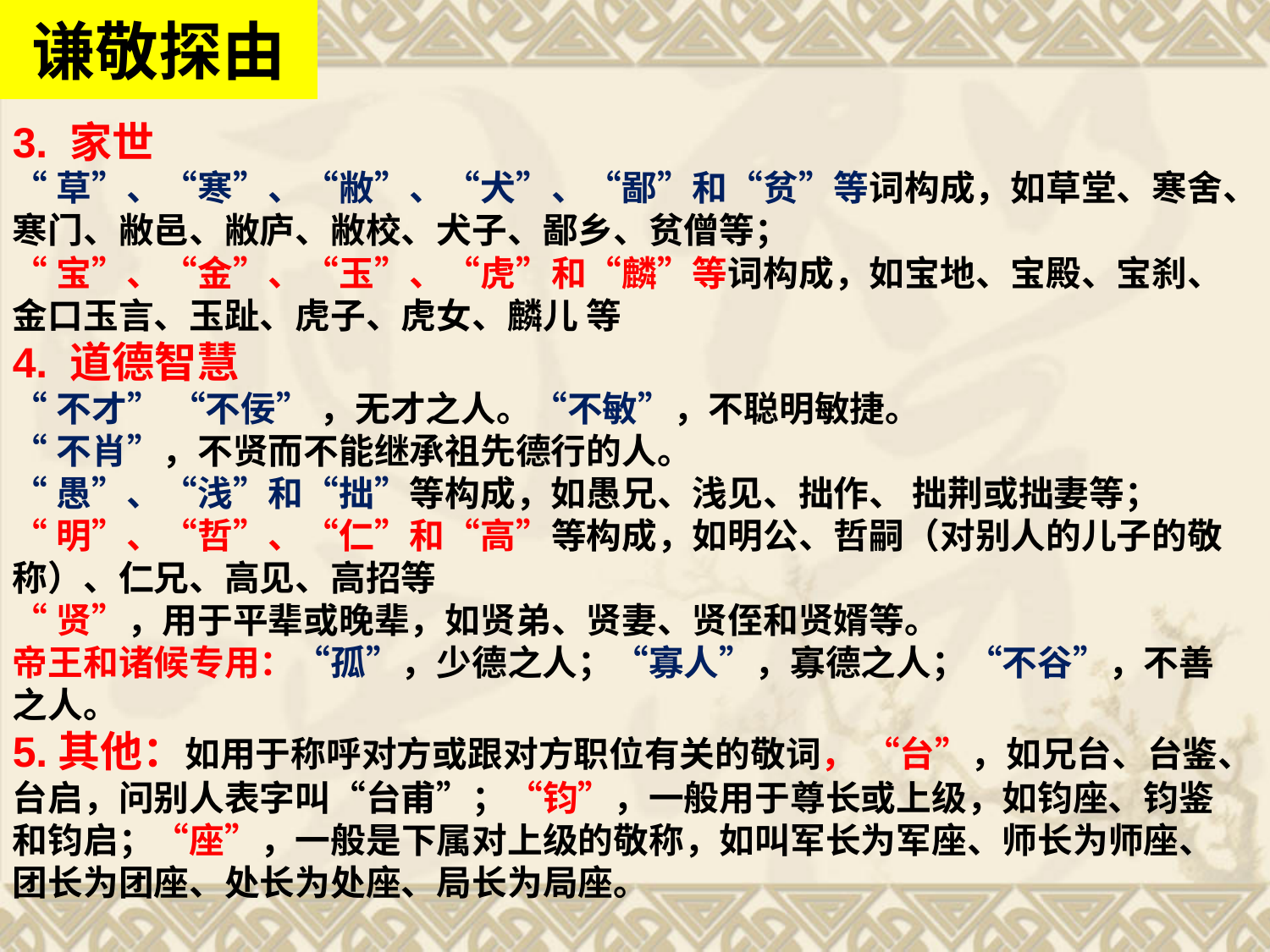

谦敬探由
3. 家世
“草”、“寒”、“敝”、“犬”、“鄙”和“贫”等词构成，如草堂、寒舍、寒门、敝邑、敝庐、敝校、犬子、鄙乡、贫僧等；
“宝”、“金”、“玉”、“虎”和“麟”等词构成，如宝地、宝殿、宝刹、金口玉言、玉趾、虎子、虎女、麟儿 等
4. 道德智慧
“不才” “不佞” ，无才之人。“不敏”，不聪明敏捷。
“不肖”，不贤而不能继承祖先德行的人。
“愚”、“浅”和“拙”等构成，如愚兄、浅见、拙作、 拙荆或拙妻等；
“明”、“哲”、“仁”和“高”等构成，如明公、哲嗣（对别人的儿子的敬称）、仁兄、高见、高招等
“贤”，用于平辈或晚辈，如贤弟、贤妻、贤侄和贤婿等。
帝王和诸候专用：“孤”，少德之人；“寡人”，寡德之人；“不谷”，不善之人。
5.其他：如用于称呼对方或跟对方职位有关的敬词， “台”，如兄台、台鉴、台启，问别人表字叫“台甫”；“钧”，一般用于尊长或上级，如钧座、钧鉴和钧启；“座”，一般是下属对上级的敬称，如叫军长为军座、师长为师座、团长为团座、处长为处座、局长为局座。